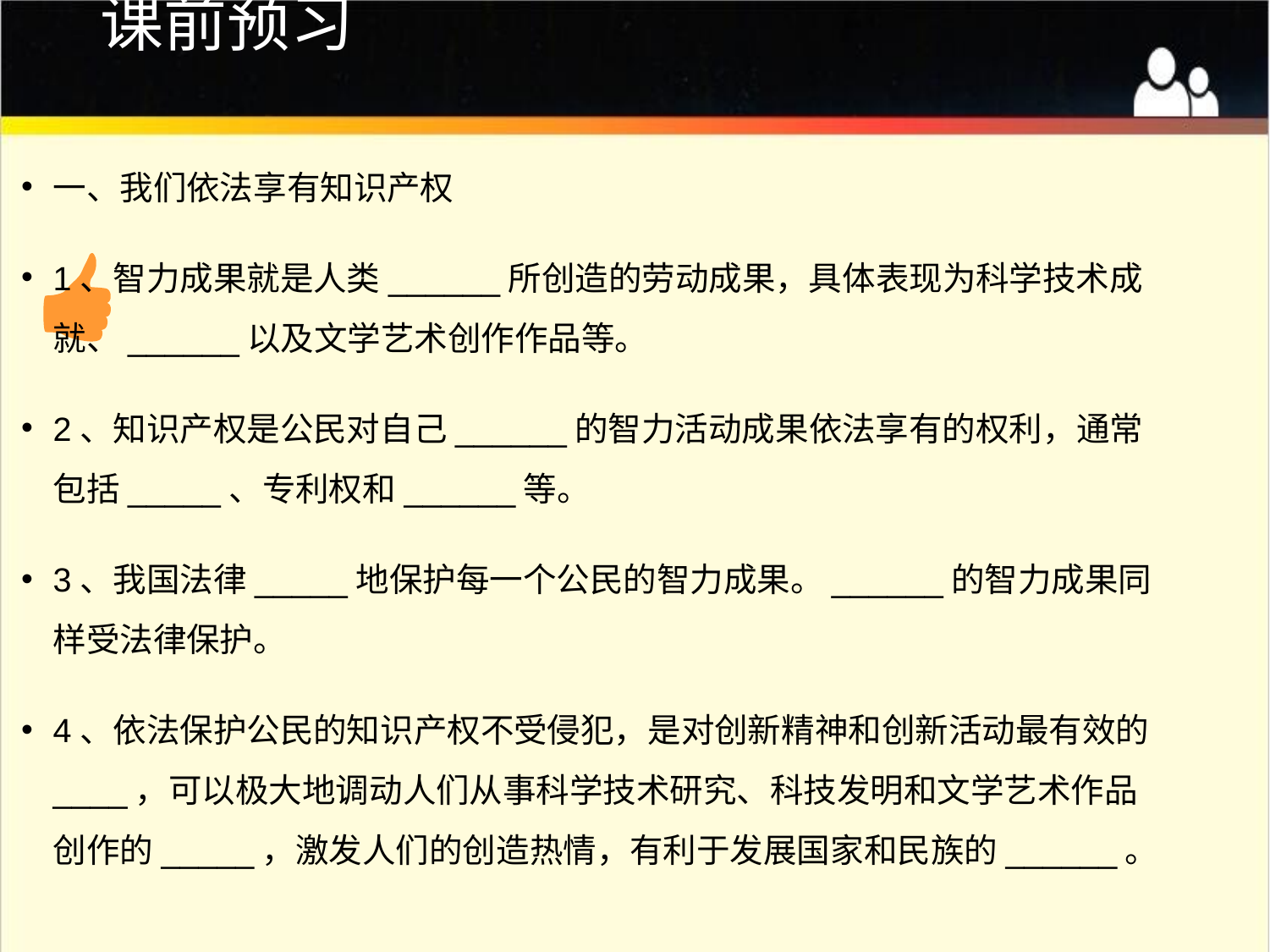

# 课前预习
一、我们依法享有知识产权
1、智力成果就是人类______所创造的劳动成果，具体表现为科学技术成就、______以及文学艺术创作作品等。
2、知识产权是公民对自己______的智力活动成果依法享有的权利，通常包括_____、专利权和______等。
3、我国法律_____地保护每一个公民的智力成果。______的智力成果同样受法律保护。
4、依法保护公民的知识产权不受侵犯，是对创新精神和创新活动最有效的____，可以极大地调动人们从事科学技术研究、科技发明和文学艺术作品创作的_____，激发人们的创造热情，有利于发展国家和民族的______。